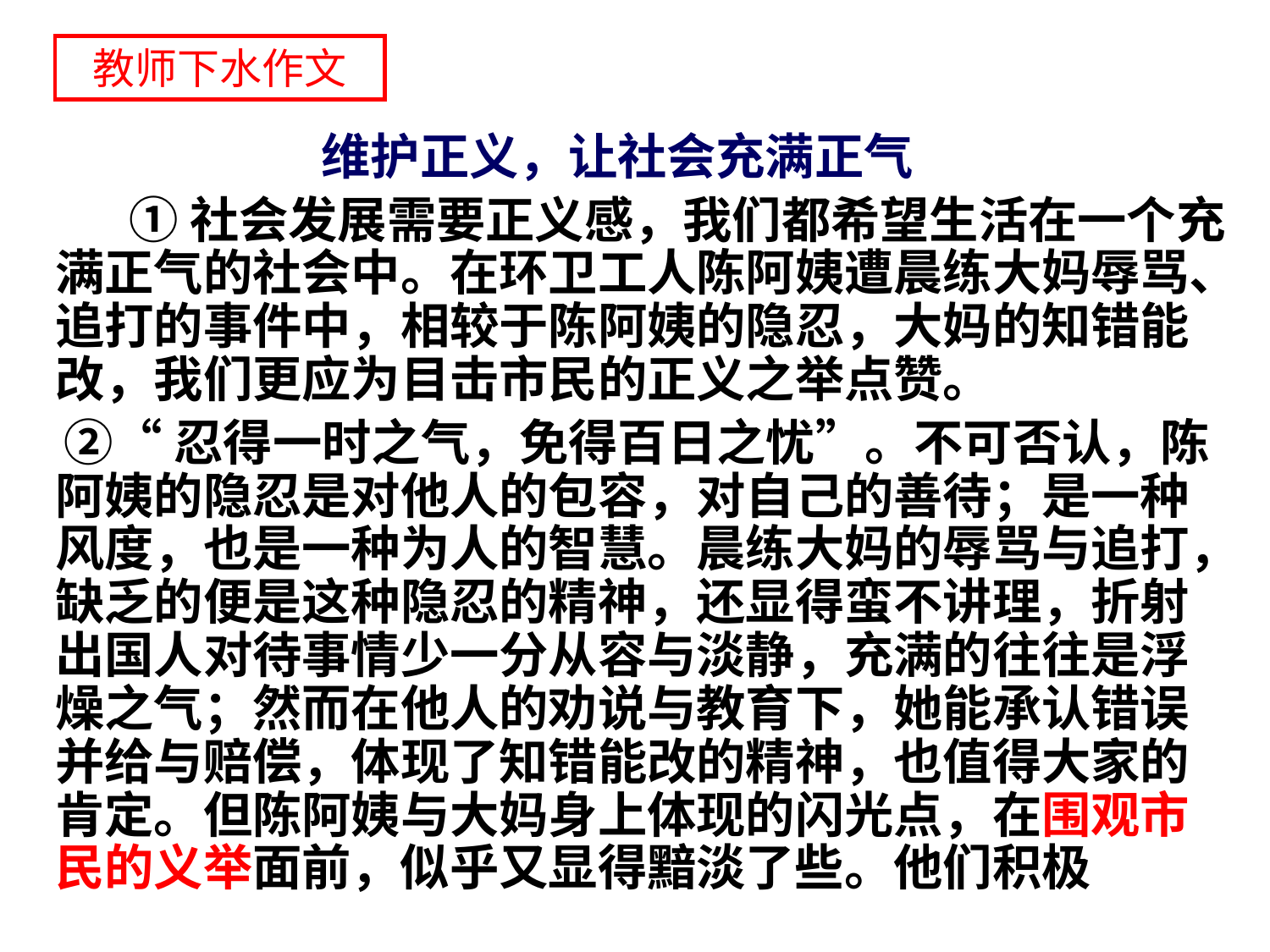

教师下水作文
维护正义，让社会充满正气
           ①社会发展需要正义感，我们都希望生活在一个充满正气的社会中。在环卫工人陈阿姨遭晨练大妈辱骂、追打的事件中，相较于陈阿姨的隐忍，大妈的知错能改，我们更应为目击市民的正义之举点赞。
     ②“忍得一时之气，免得百日之忧”。不可否认，陈阿姨的隐忍是对他人的包容，对自己的善待；是一种风度，也是一种为人的智慧。晨练大妈的辱骂与追打，缺乏的便是这种隐忍的精神，还显得蛮不讲理，折射出国人对待事情少一分从容与淡静，充满的往往是浮燥之气；然而在他人的劝说与教育下，她能承认错误并给与赔偿，体现了知错能改的精神，也值得大家的肯定。但陈阿姨与大妈身上体现的闪光点，在围观市民的义举面前，似乎又显得黯淡了些。他们积极